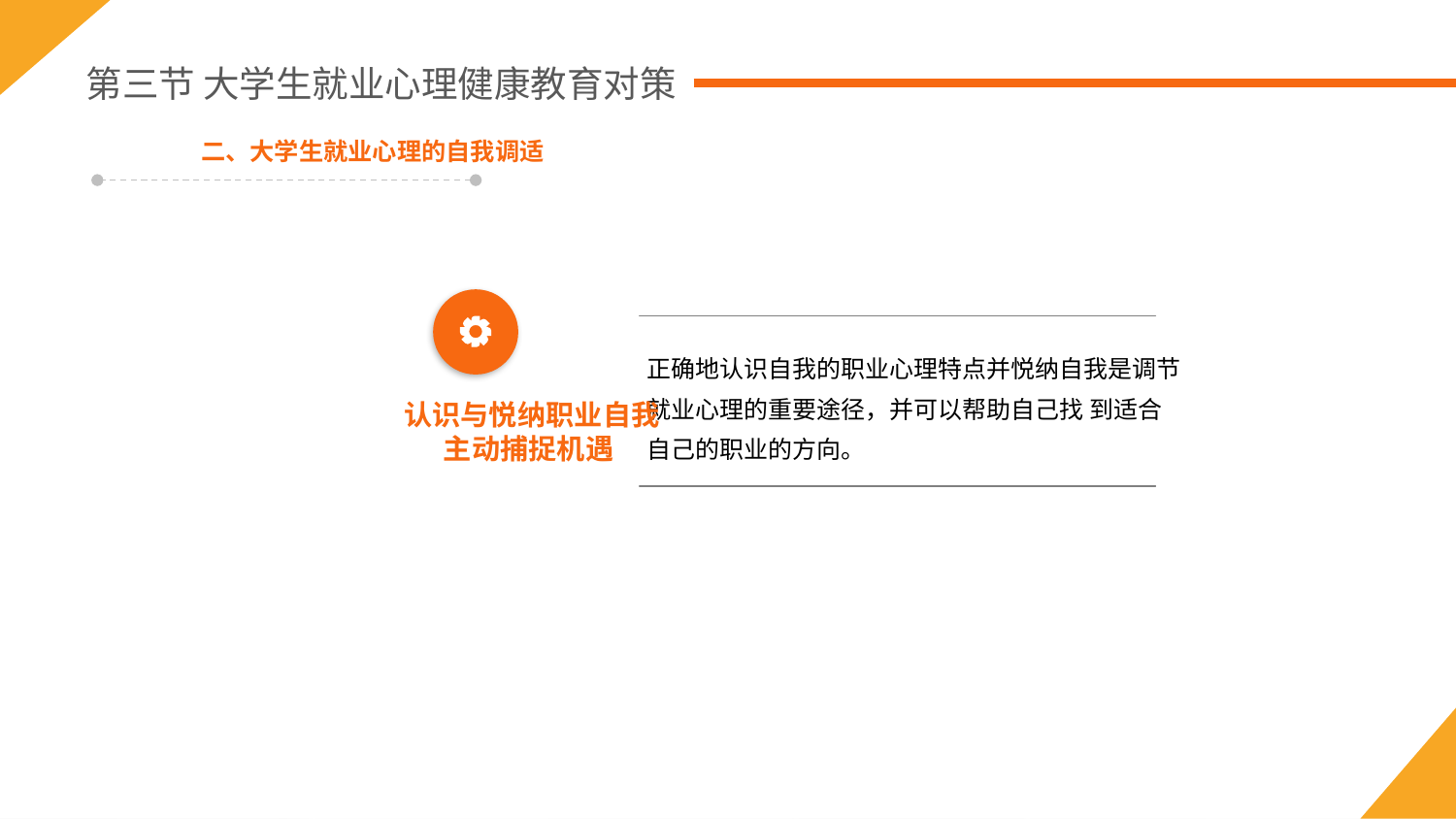

第三节 大学生就业心理健康教育对策
二、大学生就业心理的自我调适

正确地认识自我的职业心理特点并悦纳自我是调节就业心理的重要途径，并可以帮助自己找 到适合自己的职业的方向。
认识与悦纳职业自我
主动捕捉机遇